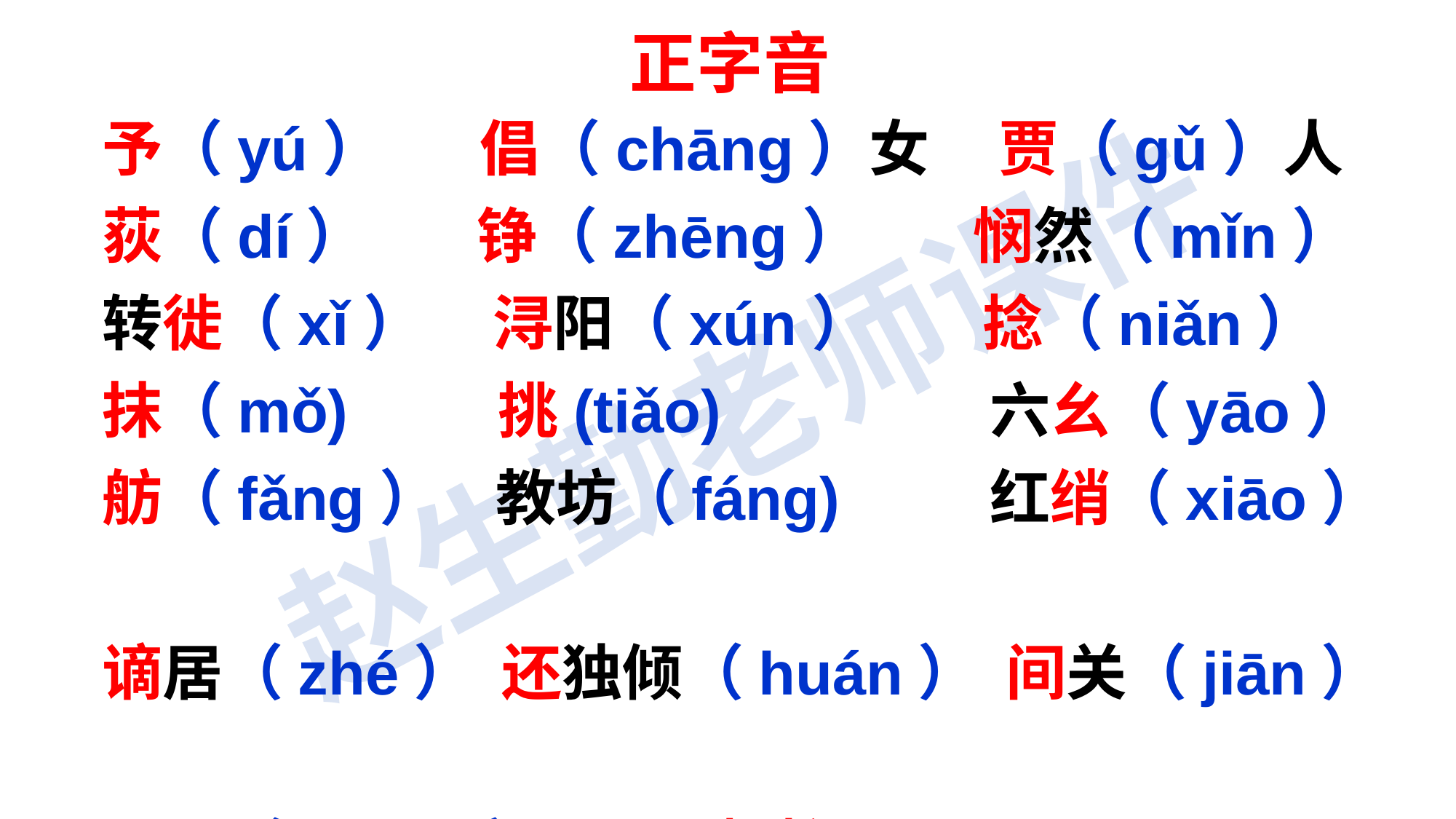

# 正字音
予（yú）       倡（chāng）女     贾（gǔ）人
荻（dí）        铮（zhēng）        悯然（mǐn）
转徙（xǐ）     浔阳（xún）        捻（niǎn）
抹（mǒ)        挑(tiǎo)               六幺（yāo）
舫（fǎng）    教坊（fáng)        红绡（xiāo）
谪居（zhé）  还独倾（huán）  间关（jiān）
呕哑（ōu  yā）           嘲哳(zhāo  zhā)
霓裳（ní  cháng）      钿头银篦（diàn  bì）